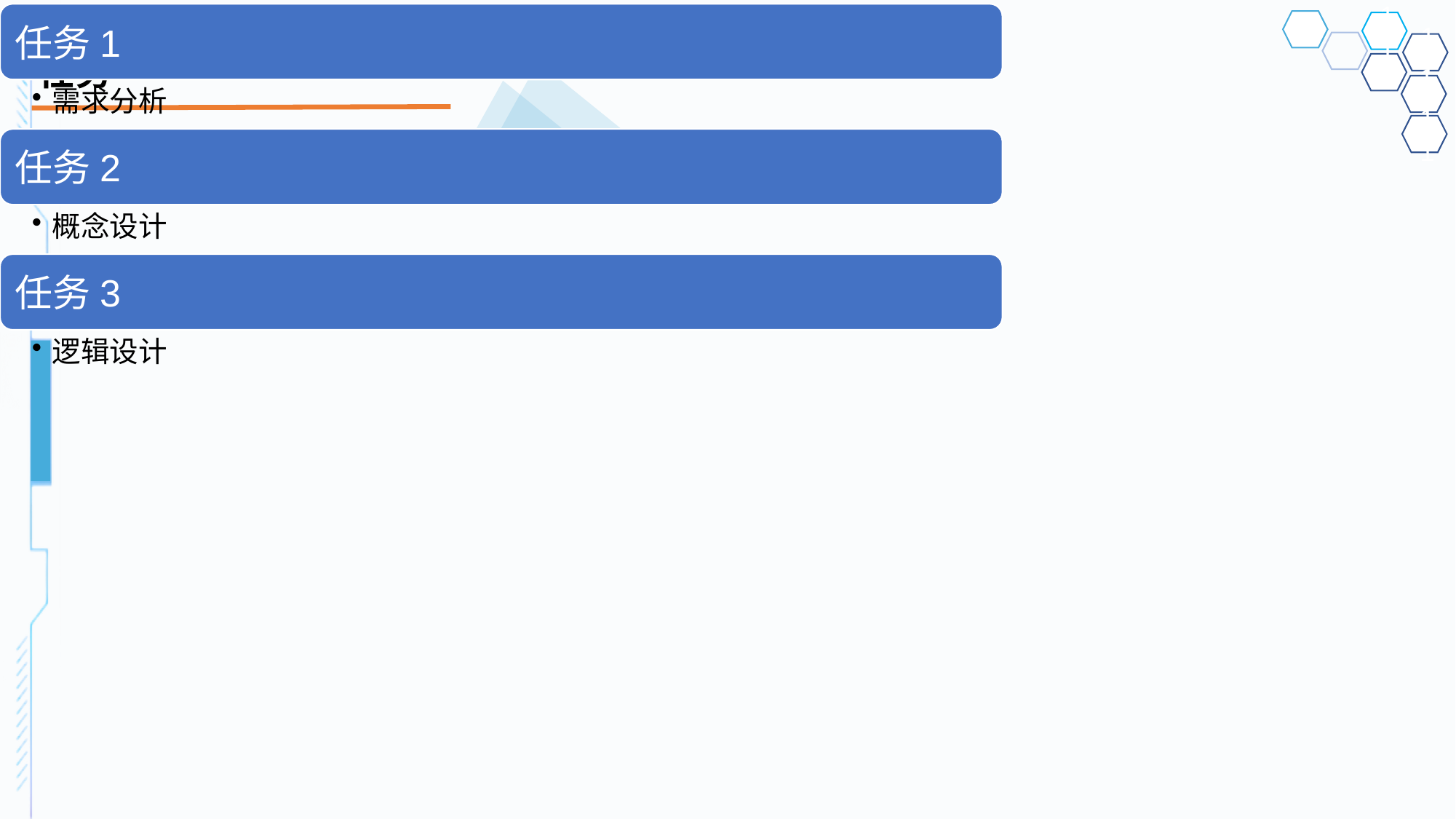

# 任务

任务1
需求分析
任务2
概念设计
任务3
逻辑设计